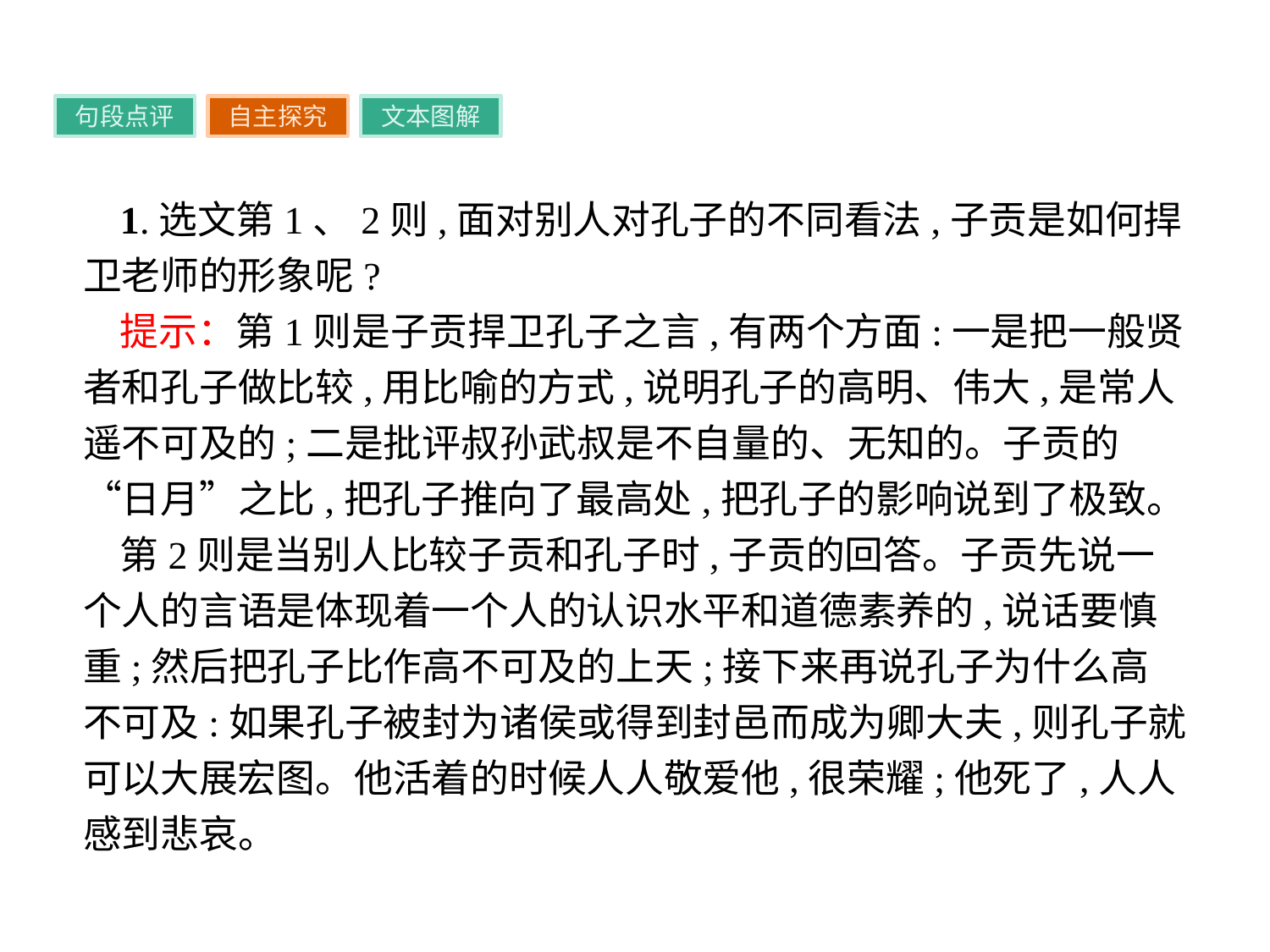

句段点评
自主探究
文本图解
1.选文第1、2则,面对别人对孔子的不同看法,子贡是如何捍卫老师的形象呢?
提示：第1则是子贡捍卫孔子之言,有两个方面:一是把一般贤者和孔子做比较,用比喻的方式,说明孔子的高明、伟大,是常人遥不可及的;二是批评叔孙武叔是不自量的、无知的。子贡的“日月”之比,把孔子推向了最高处,把孔子的影响说到了极致。
第2则是当别人比较子贡和孔子时,子贡的回答。子贡先说一个人的言语是体现着一个人的认识水平和道德素养的,说话要慎重;然后把孔子比作高不可及的上天;接下来再说孔子为什么高不可及:如果孔子被封为诸侯或得到封邑而成为卿大夫,则孔子就可以大展宏图。他活着的时候人人敬爱他,很荣耀;他死了,人人感到悲哀。